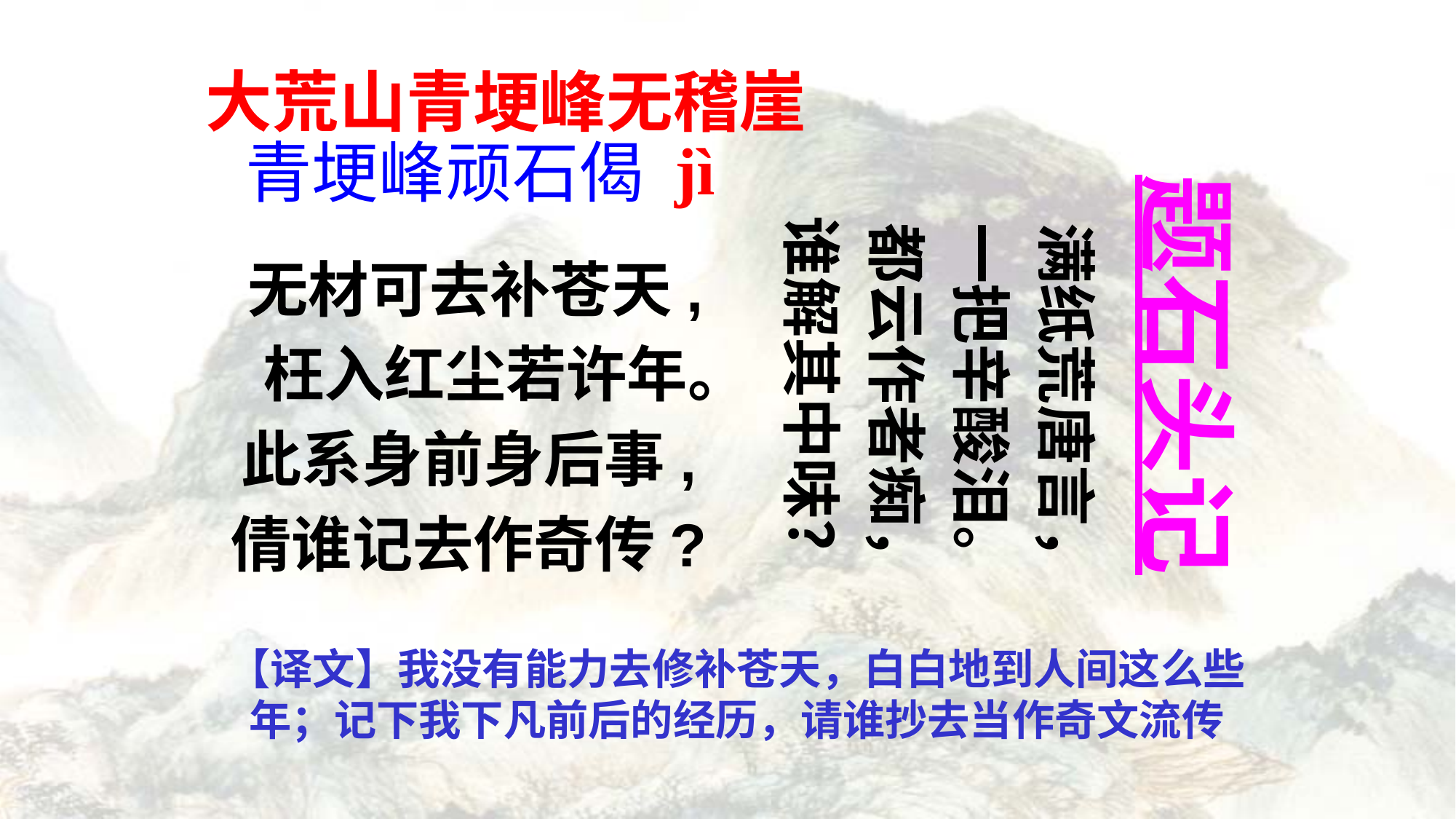

大荒山青埂峰无稽崖
jì
# 青埂峰顽石偈
满纸荒唐言，
一把辛酸泪。
都云作者痴，
谁解其中味？
题石头记
  无材可去补苍天,
  枉入红尘若许年。
 此系身前身后事,
 倩谁记去作奇传?
【译文】我没有能力去修补苍天，白白地到人间这么些年；记下我下凡前后的经历，请谁抄去当作奇文流传